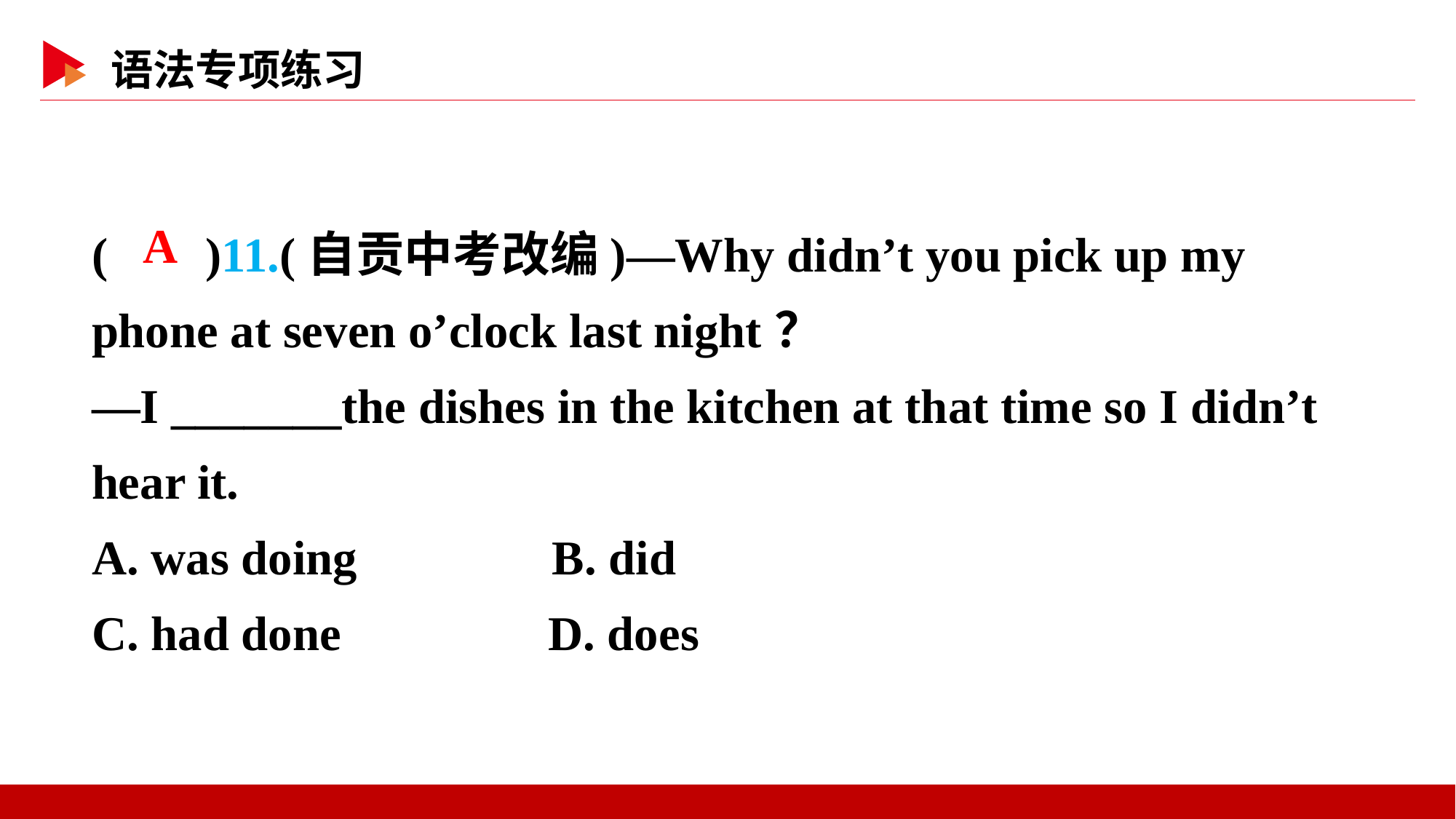

(        )11.(自贡中考改编)—Why didn’t you pick up my phone at seven o’clock last night？
—I _______the dishes in the kitchen at that time so I didn’t hear it.
A. was doing                B. did
C. had done                 D. does
   A